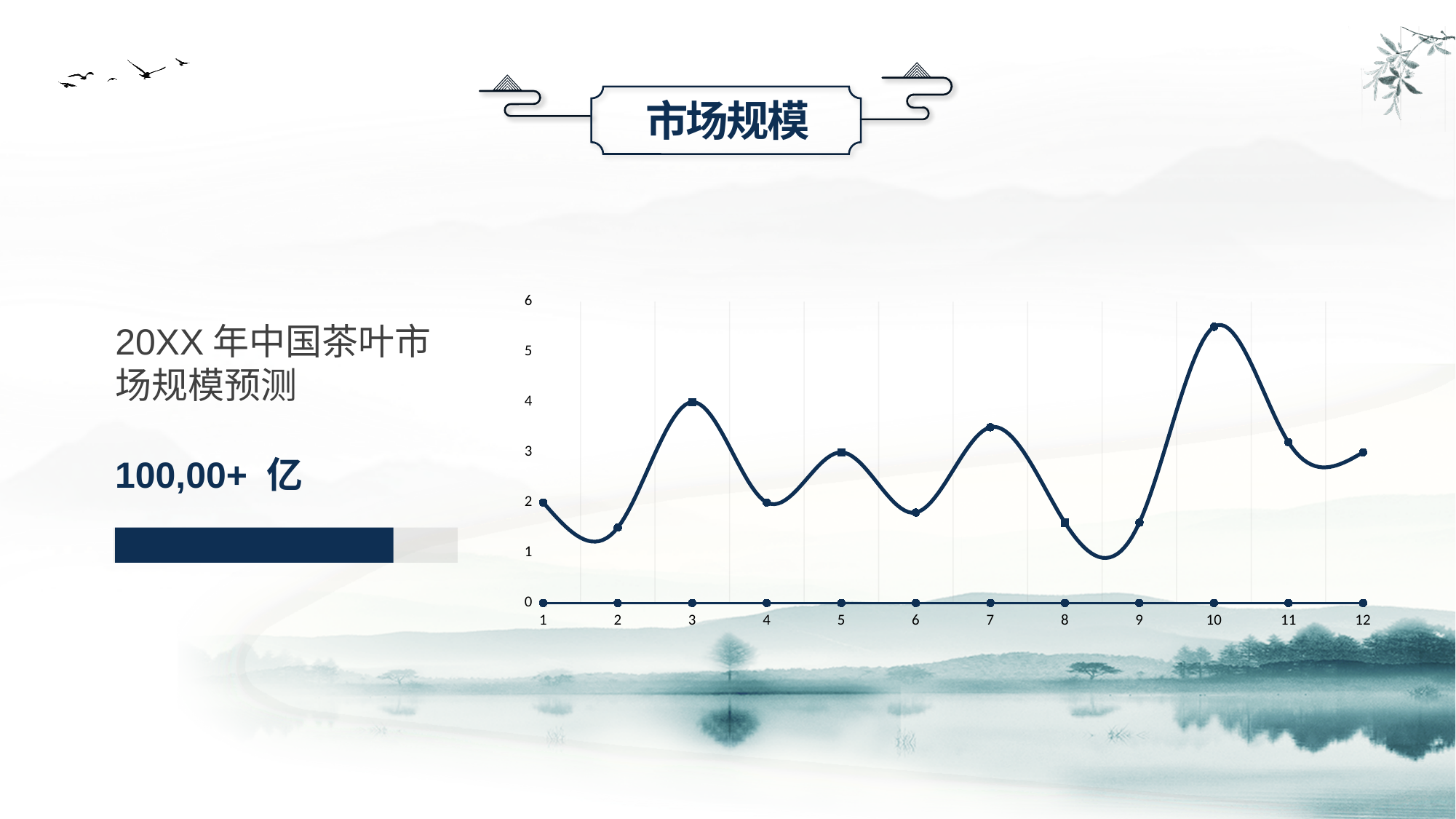

市场规模

### Chart

| Category |  |  |
|---|---|---|
20XX年中国茶叶市场规模预测
100,00+ 亿